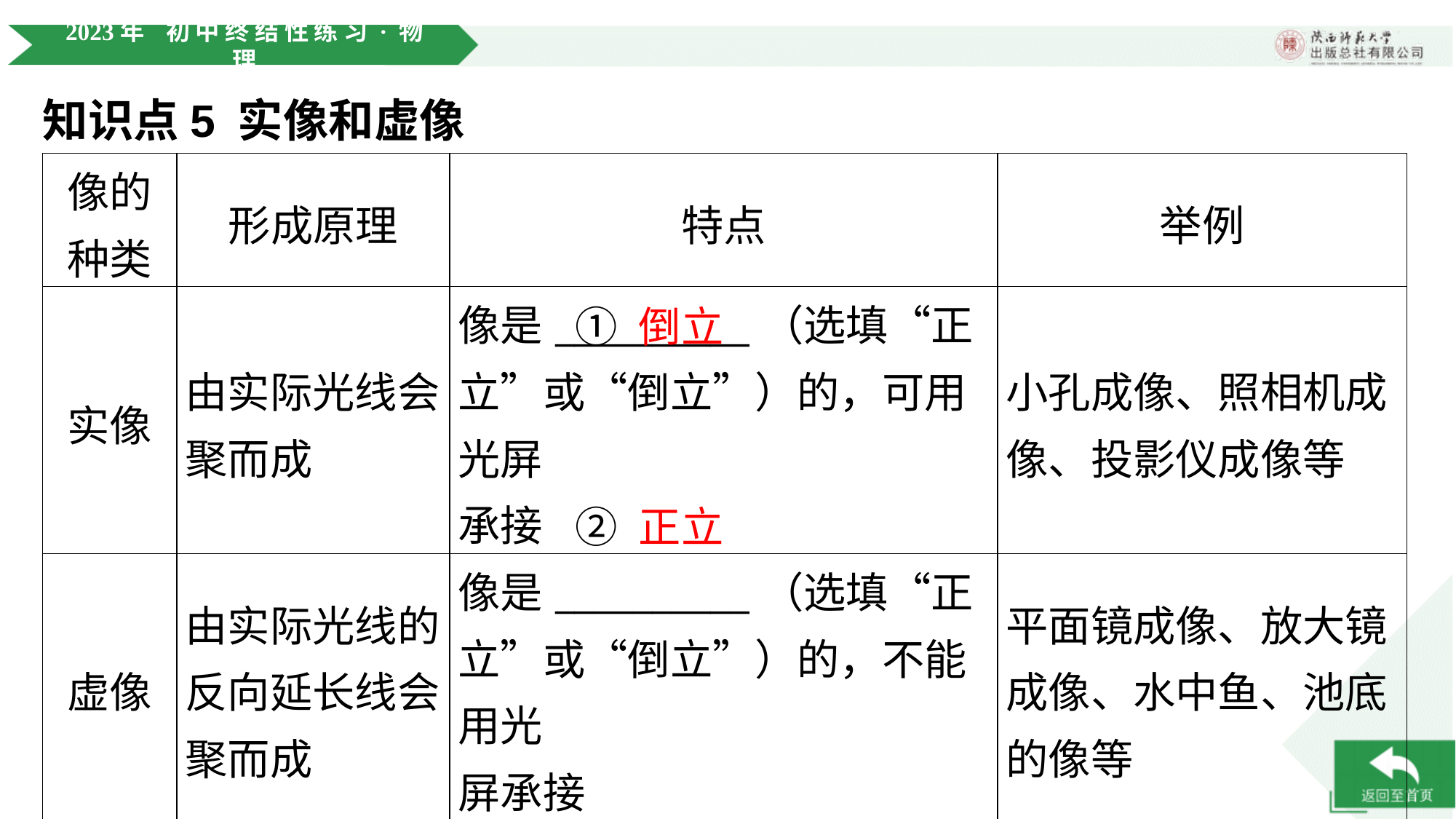

知识点5 实像和虚像
| 像的 种类 | 形成原理 | 特点 | 举例 |
| --- | --- | --- | --- |
| 实像 | 由实际光线会 聚而成 | 像是\_\_\_\_\_\_\_\_\_\_（选填“正 立”或“倒立”）的，可用光屏 承接 | 小孔成像、照相机成 像、投影仪成像等 |
| 虚像 | 由实际光线的 反向延长线会 聚而成 | 像是\_\_\_\_\_\_\_\_\_\_（选填“正 立”或“倒立”）的，不能用光 屏承接 | 平面镜成像、放大镜 成像、水中鱼、池底 的像等 |
① 倒立
② 正立